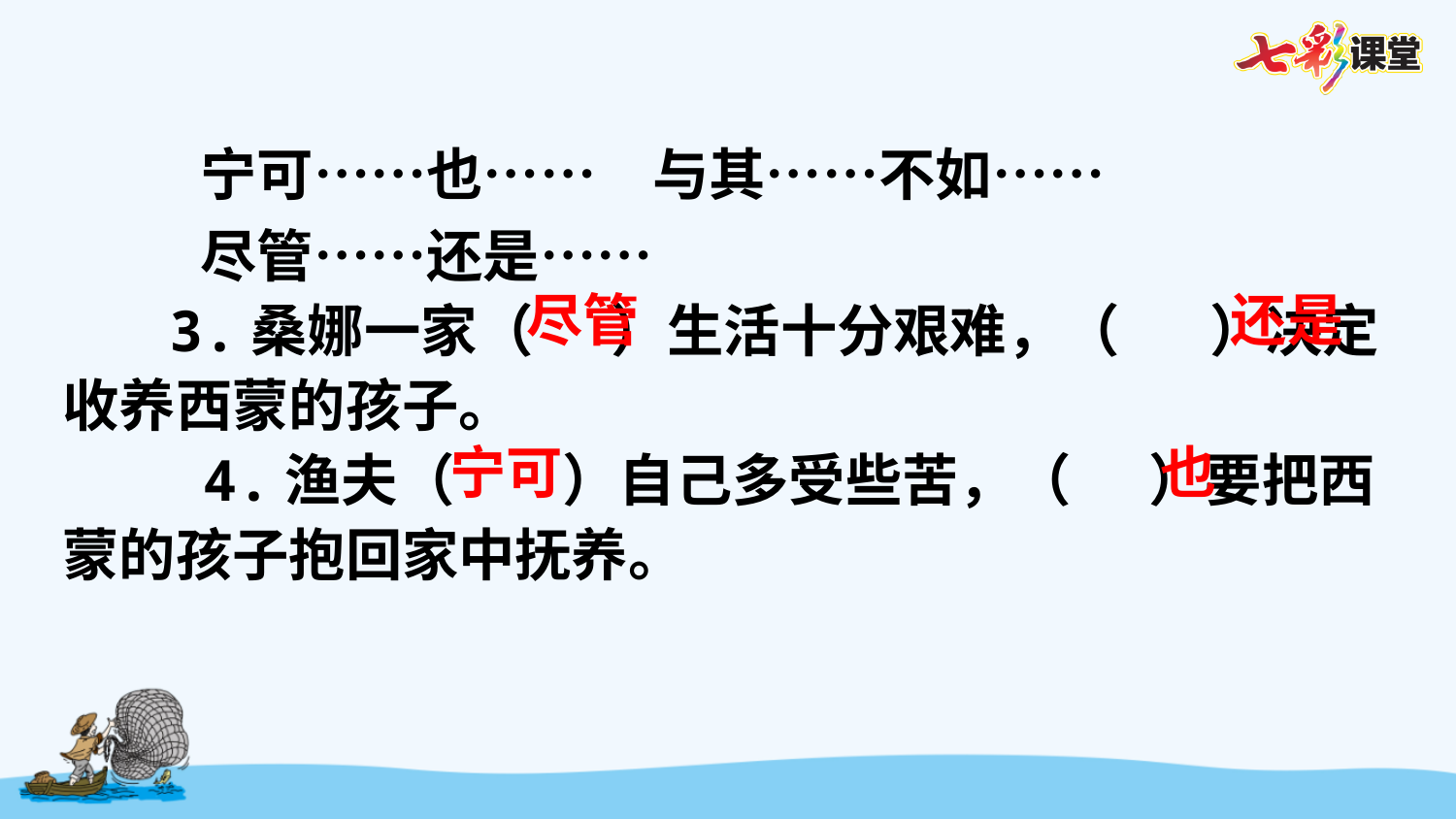

宁可……也……　与其……不如……
    尽管……还是……
 3.桑娜一家（      ）生活十分艰难，（       ）决定收养西蒙的孩子。
  4.渔夫（　    ）自己多受些苦，（      ）要把西蒙的孩子抱回家中抚养。
尽管
还是
宁可
也